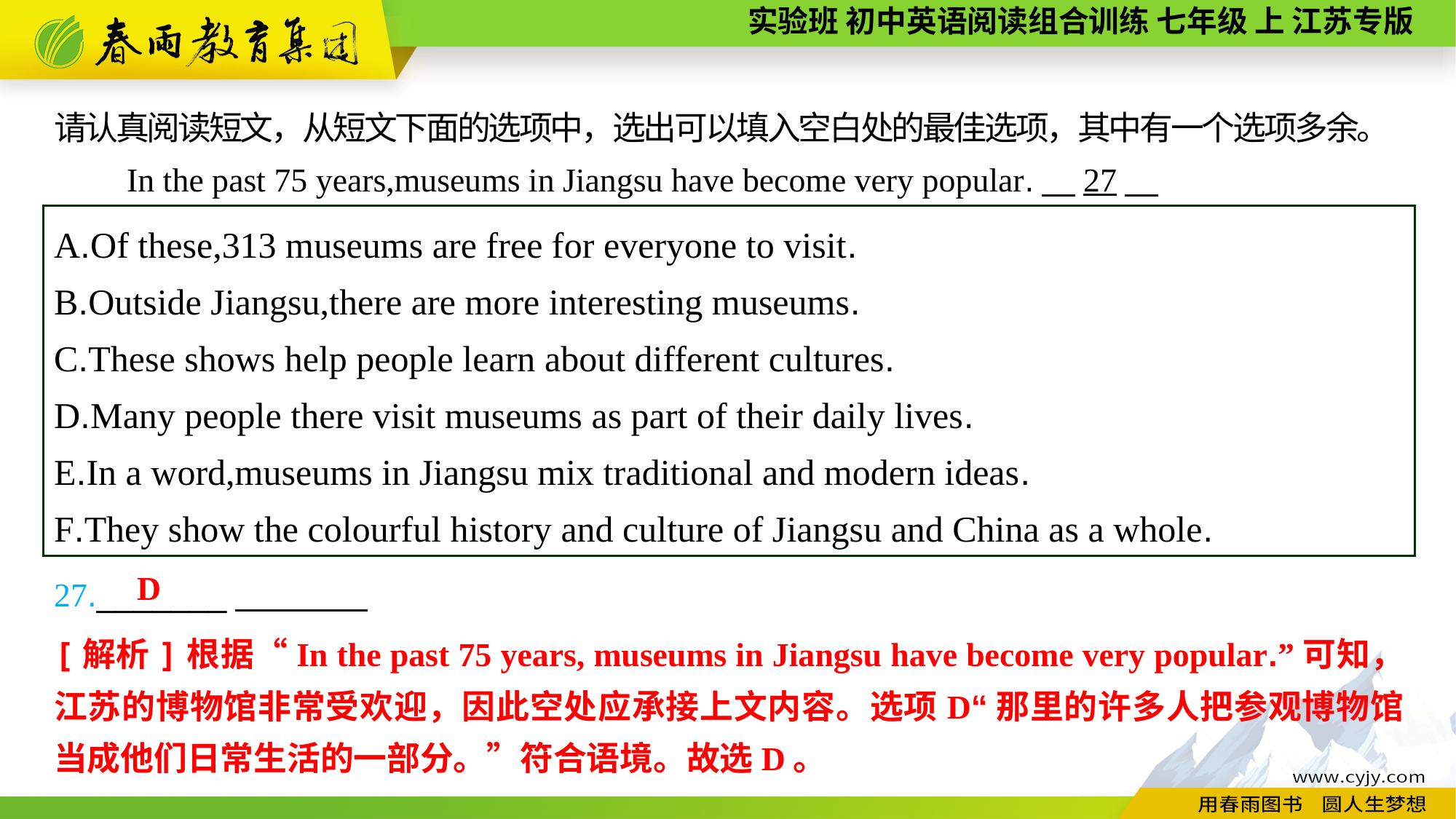

请认真阅读短文，从短文下面的选项中，选出可以填入空白处的最佳选项，其中有一个选项多余。
In the past 75 years,museums in Jiangsu have become very popular.　27
A.Of these,313 museums are free for everyone to visit.
B.Outside Jiangsu,there are more interesting museums.
C.These shows help people learn about different cultures.
D.Many people there visit museums as part of their daily lives.
E.In a word,museums in Jiangsu mix traditional and modern ideas.
F.They show the colourful history and culture of Jiangsu and China as a whole.

27._______
D
[解析]根据“In the past 75 years, museums in Jiangsu have become very popular.”可知，江苏的博物馆非常受欢迎，因此空处应承接上文内容。选项D“那里的许多人把参观博物馆当成他们日常生活的一部分。”符合语境。故选D。